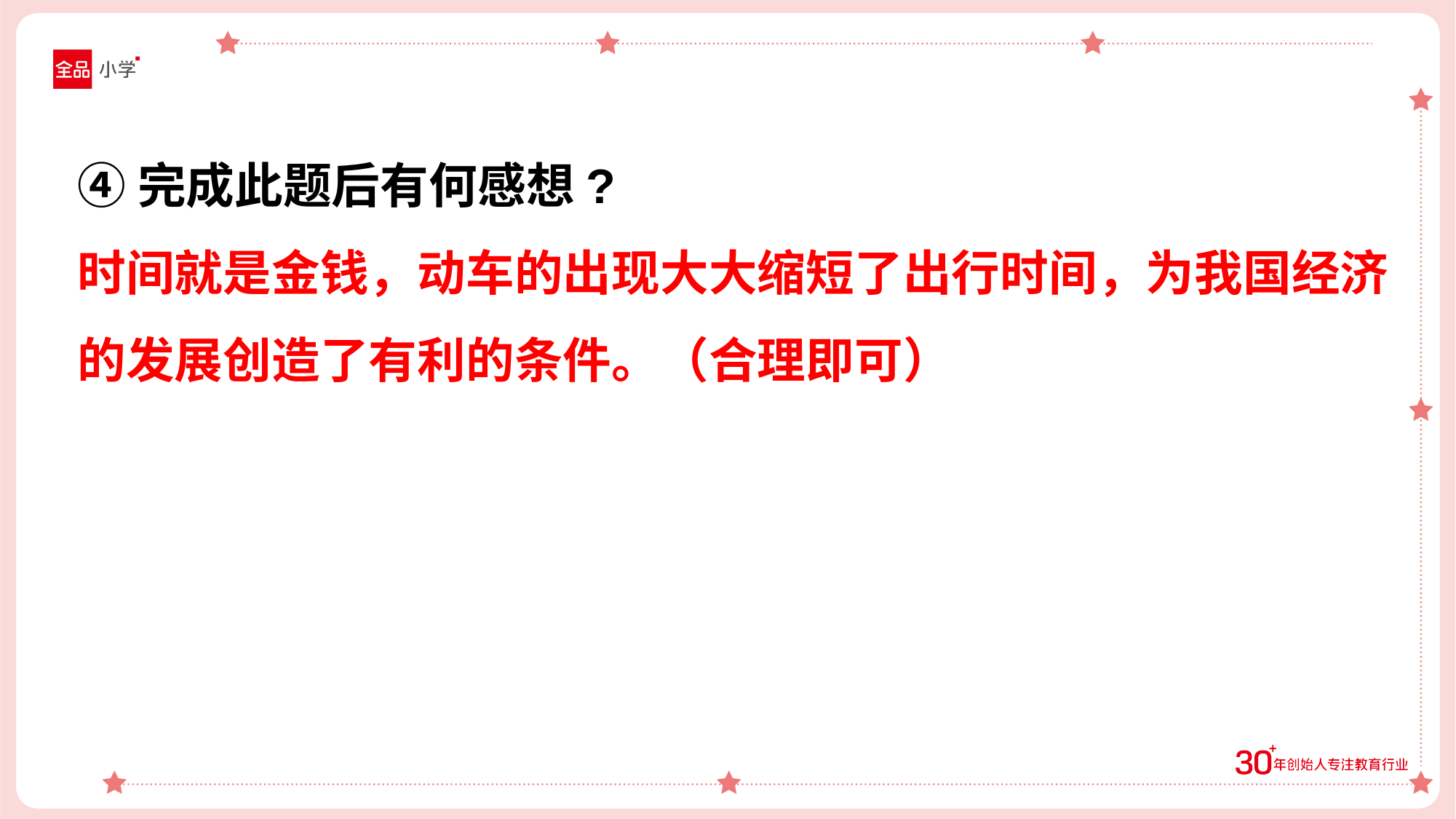

④完成此题后有何感想?
时间就是金钱，动车的出现大大缩短了出行时间，为我国经济的发展创造了有利的条件。（合理即可）